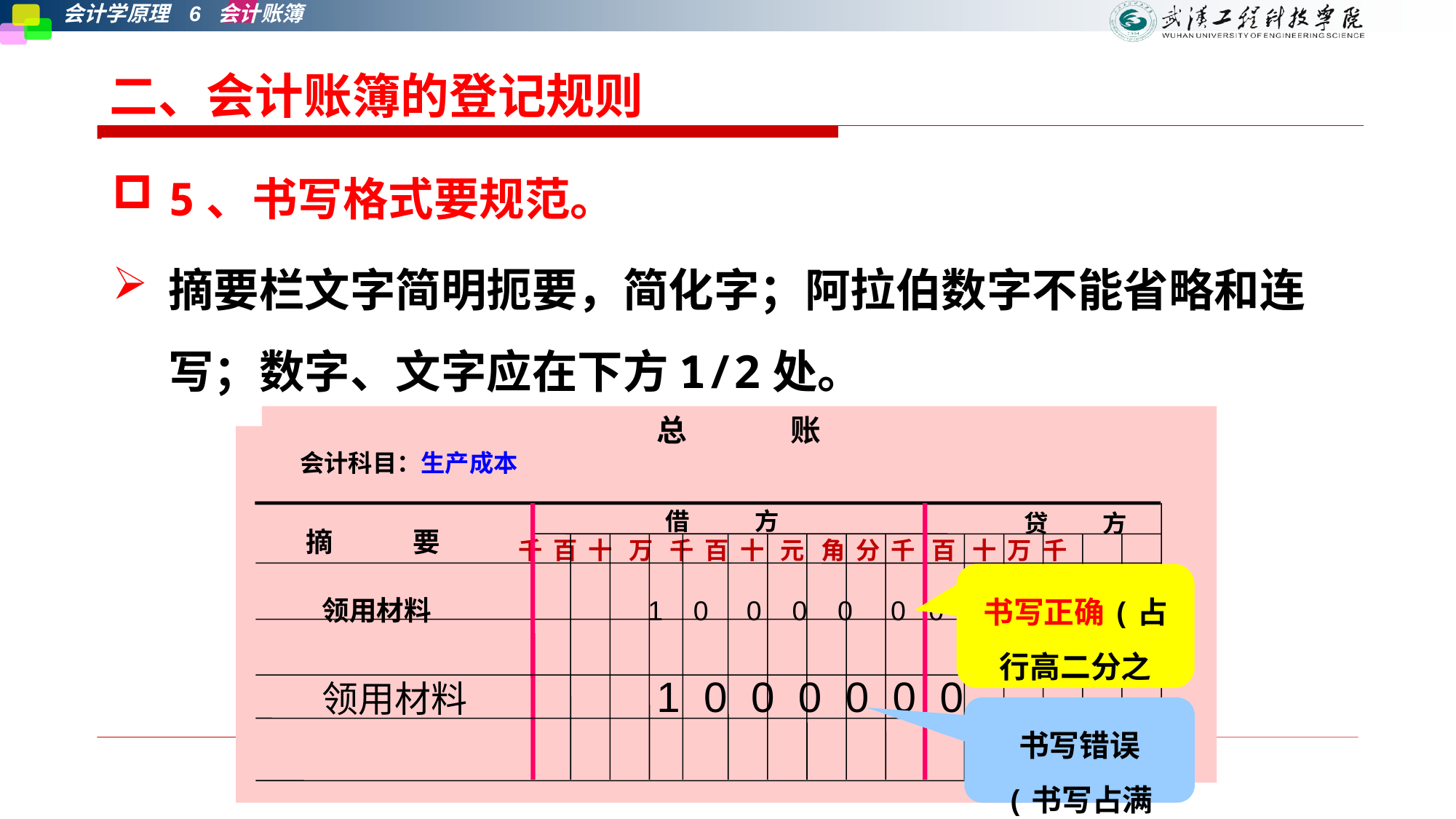

二、会计账簿的登记规则
5、书写格式要规范。
摘要栏文字简明扼要，简化字；阿拉伯数字不能省略和连写；数字、文字应在下方1/2处。
总               账
    会计科目：生产成本

                                            千  百  十   万   千  百  十   元   角  分  千   百   十  万  千

        领用材料                                  1    0     0    0    0     0   0

     领用材料                      1  0  0  0  0  0  0

总    账
            摘             要                                借            方                           贷         方
                                            千  百  十  万  千  百  十  元  角  分  千  百  十  万  千

        领用材料                                  1   0    0    0    0   0   0

     领用材料                     1  0  0  0  0 0  0

借            方

贷          方

摘             要

书写正确(占行高二分之一)

书写错误
(书写占满格)

第七章  会计账簿